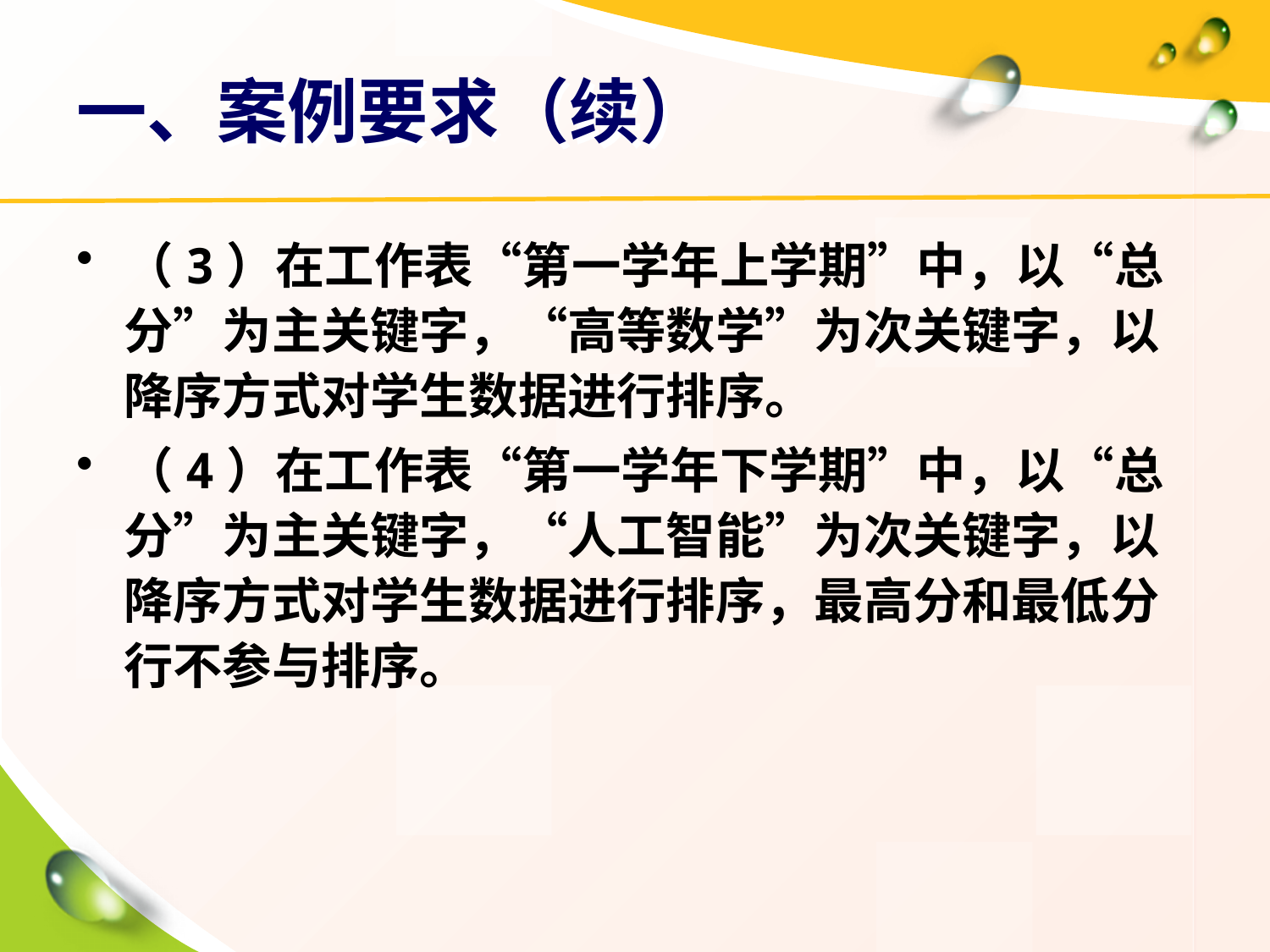

# 一、案例要求（续）
（3）在工作表“第一学年上学期”中，以“总分”为主关键字，“高等数学”为次关键字，以降序方式对学生数据进行排序。
（4）在工作表“第一学年下学期”中，以“总分”为主关键字，“人工智能”为次关键字，以降序方式对学生数据进行排序，最高分和最低分行不参与排序。